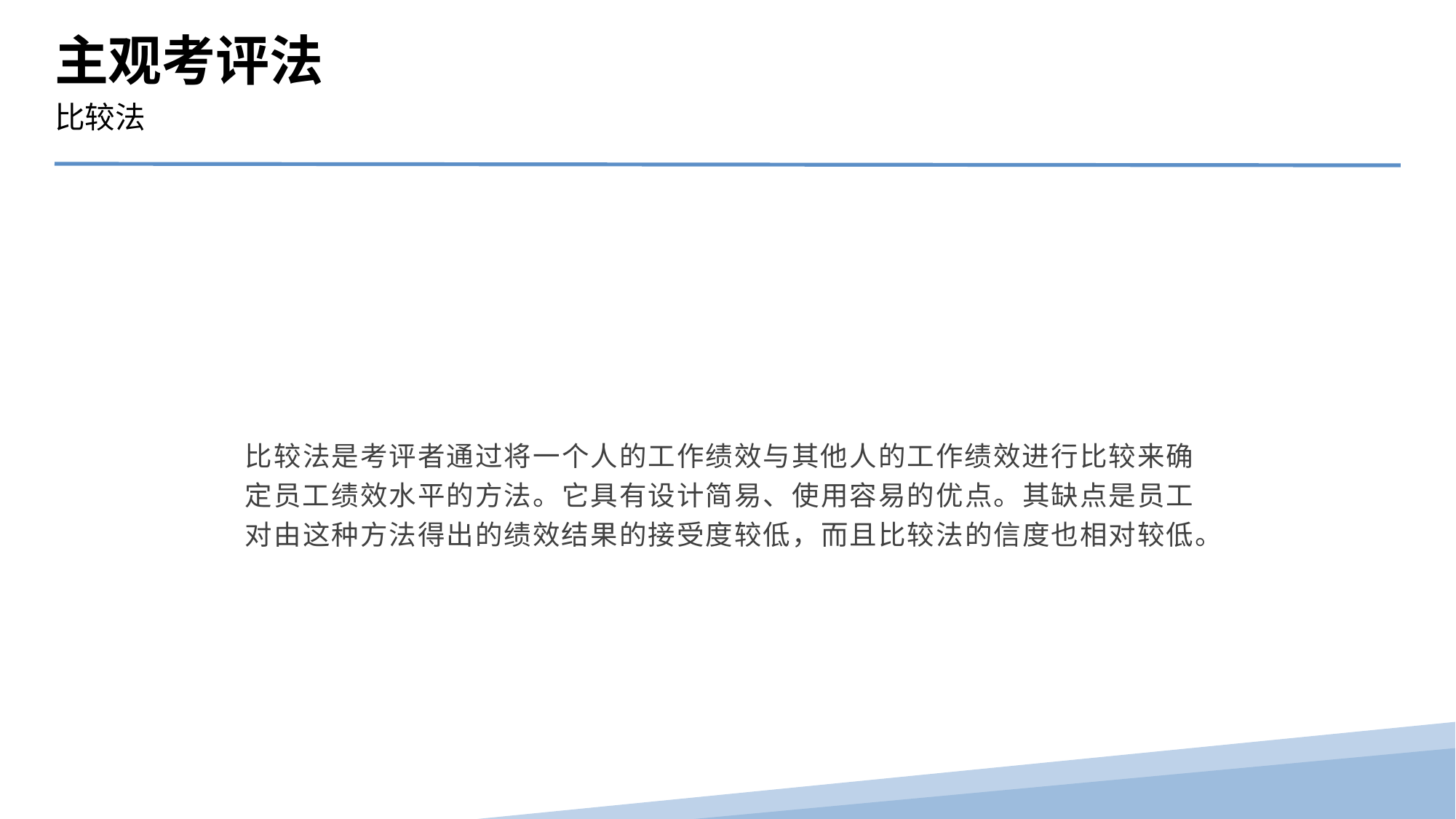

主观考评法
比较法
比较法是考评者通过将一个人的工作绩效与其他人的工作绩效进行比较来确定员工绩效水平的方法。它具有设计简易、使用容易的优点。其缺点是员工对由这种方法得出的绩效结果的接受度较低，而且比较法的信度也相对较低。